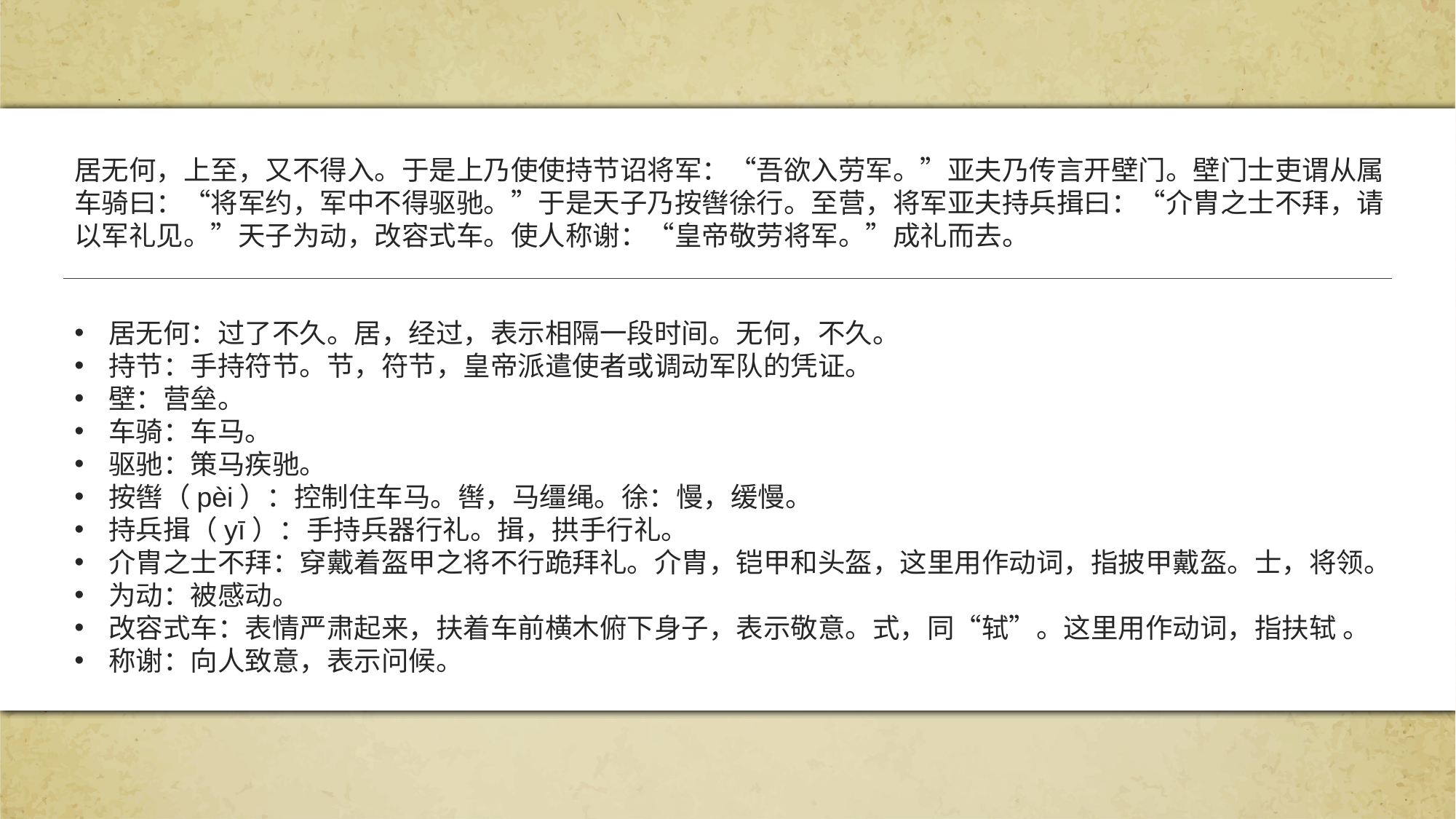

居无何，上至，又不得入。于是上乃使使持节诏将军：“吾欲入劳军。”亚夫乃传言开壁门。壁门士吏谓从属车骑曰：“将军约，军中不得驱驰。”于是天子乃按辔徐行。至营，将军亚夫持兵揖曰：“介胄之士不拜，请以军礼见。”天子为动，改容式车。使人称谢：“皇帝敬劳将军。”成礼而去。
居无何：过了不久。居，经过，表示相隔一段时间。无何，不久。
持节：手持符节。节，符节，皇帝派遣使者或调动军队的凭证。
壁：营垒。
车骑：车马。
驱驰：策马疾驰。
按辔（pèi）：控制住车马。辔，马缰绳。徐：慢，缓慢。
持兵揖（yī）：手持兵器行礼。揖，拱手行礼。
介胄之士不拜：穿戴着盔甲之将不行跪拜礼。介胄，铠甲和头盔，这里用作动词，指披甲戴盔。士，将领。
为动：被感动。
改容式车：表情严肃起来，扶着车前横木俯下身子，表示敬意。式，同“轼”。这里用作动词，指扶轼 。
称谢：向人致意，表示问候。